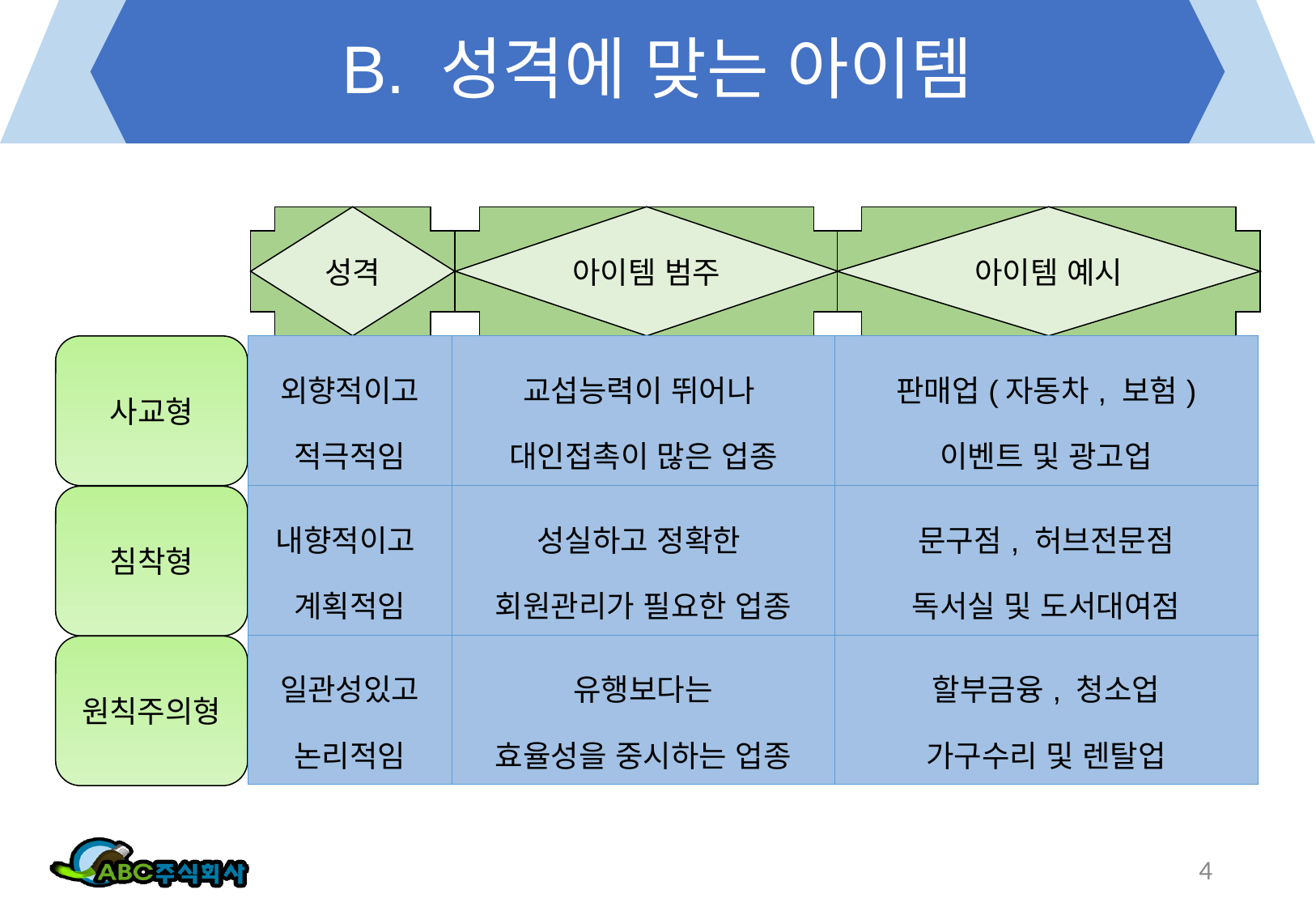

# B. 성격에 맞는 아이템

성격

아이템 범주

아이템 예시
| 외향적이고 적극적임 | 교섭능력이 뛰어나 대인접촉이 많은 업종 | 판매업(자동차, 보험) 이벤트 및 광고업 |
| --- | --- | --- |
| 내향적이고 계획적임 | 성실하고 정확한 회원관리가 필요한 업종 | 문구점, 허브전문점 독서실 및 도서대여점 |
| 일관성있고 논리적임 | 유행보다는 효율성을 중시하는 업종 | 할부금융, 청소업 가구수리 및 렌탈업 |
사교형
침착형
원칙주의형
4